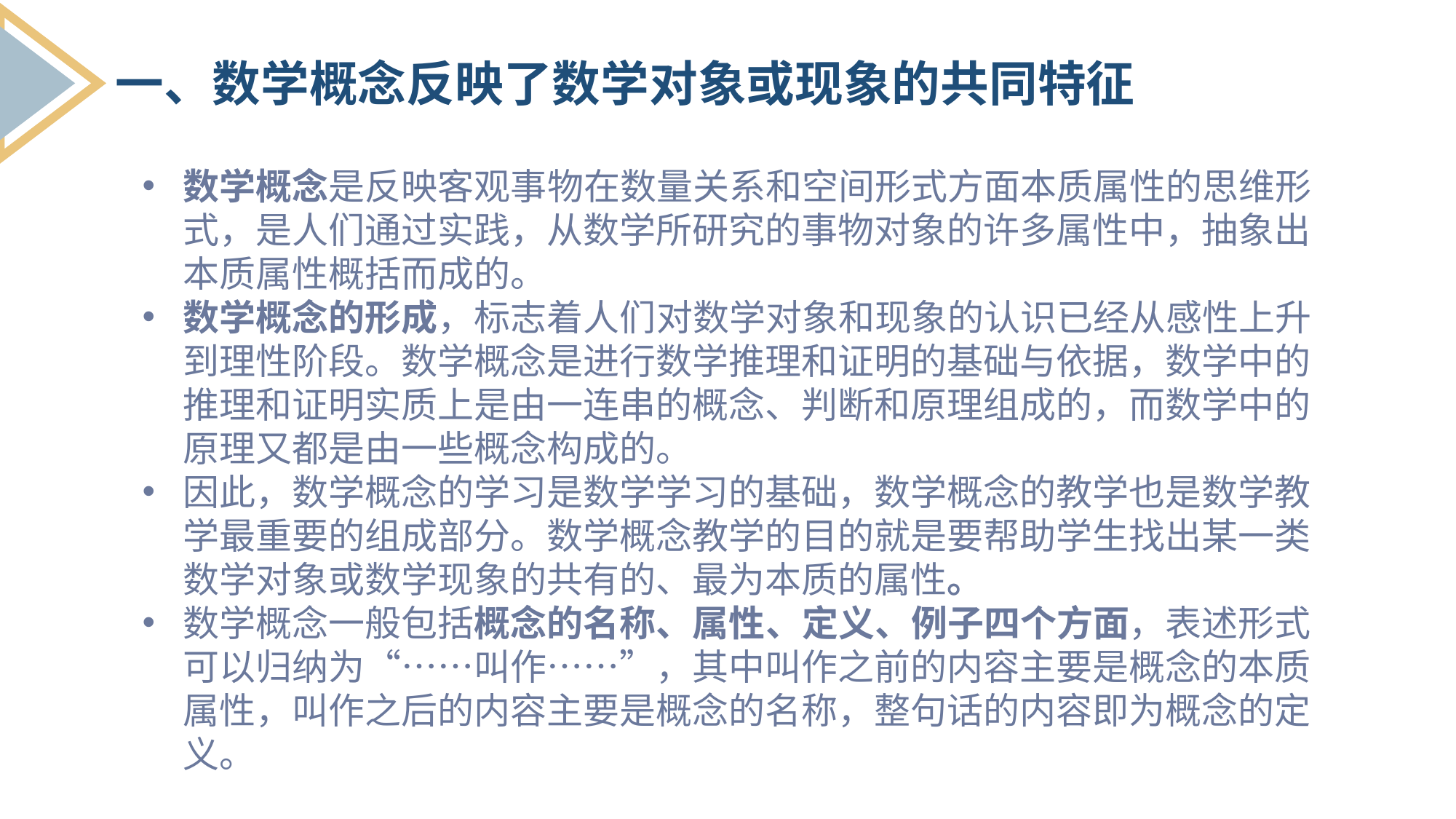

一、数学概念反映了数学对象或现象的共同特征

数学概念是反映客观事物在数量关系和空间形式方面本质属性的思维形式，是人们通过实践，从数学所研究的事物对象的许多属性中，抽象出本质属性概括而成的。
数学概念的形成，标志着人们对数学对象和现象的认识已经从感性上升到理性阶段。数学概念是进行数学推理和证明的基础与依据，数学中的推理和证明实质上是由一连串的概念、判断和原理组成的，而数学中的原理又都是由一些概念构成的。
因此，数学概念的学习是数学学习的基础，数学概念的教学也是数学教学最重要的组成部分。数学概念教学的目的就是要帮助学生找出某一类数学对象或数学现象的共有的、最为本质的属性。
数学概念一般包括概念的名称、属性、定义、例子四个方面，表述形式可以归纳为“……叫作……”，其中叫作之前的内容主要是概念的本质属性，叫作之后的内容主要是概念的名称，整句话的内容即为概念的定义。